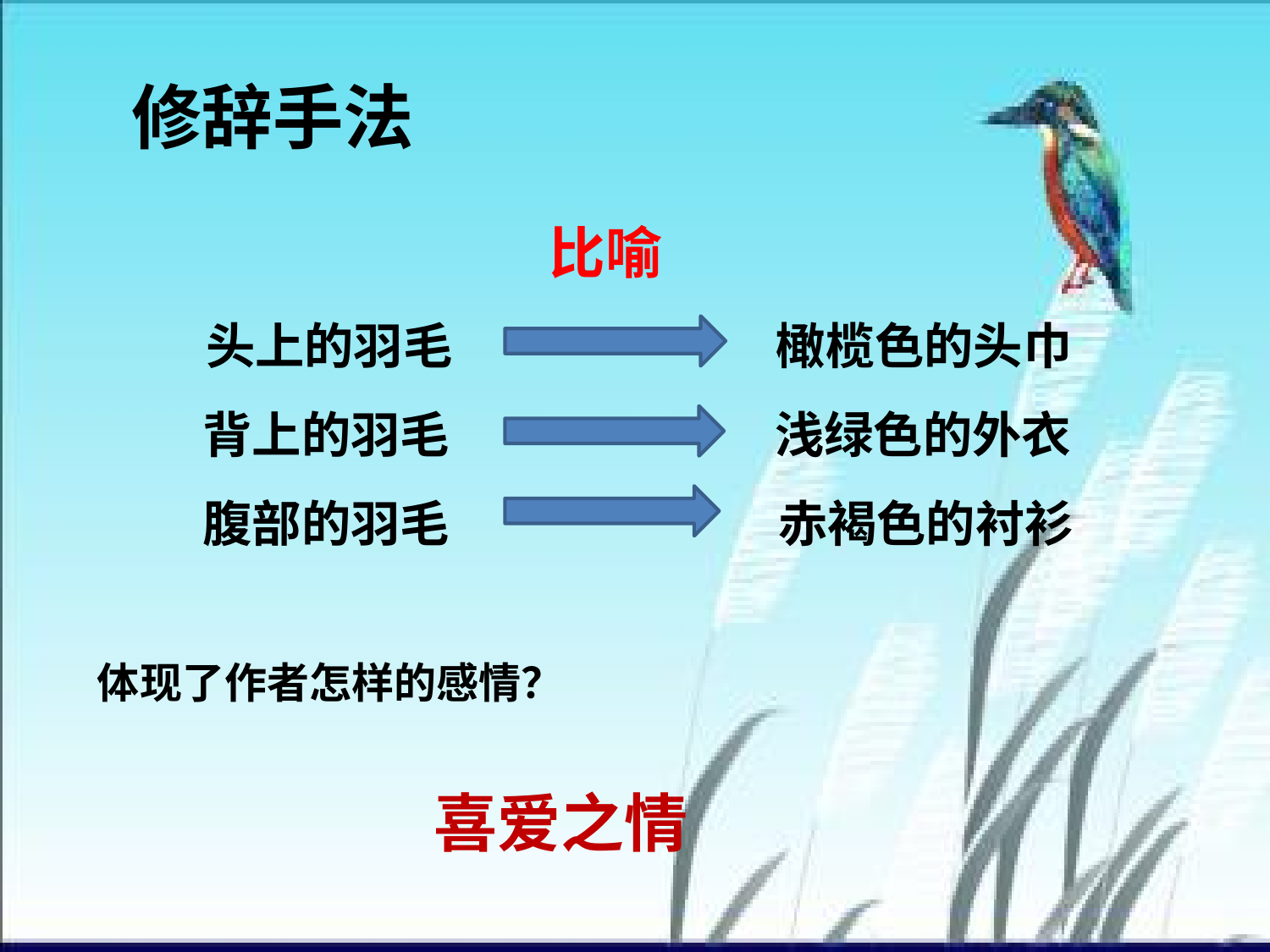

修辞手法

比喻
              头上的羽毛                                  橄榄色的头巾
          背上的羽毛                                  浅绿色的外衣
          腹部的羽毛                                  赤褐色的衬衫

体现了作者怎样的感情？

喜爱之情